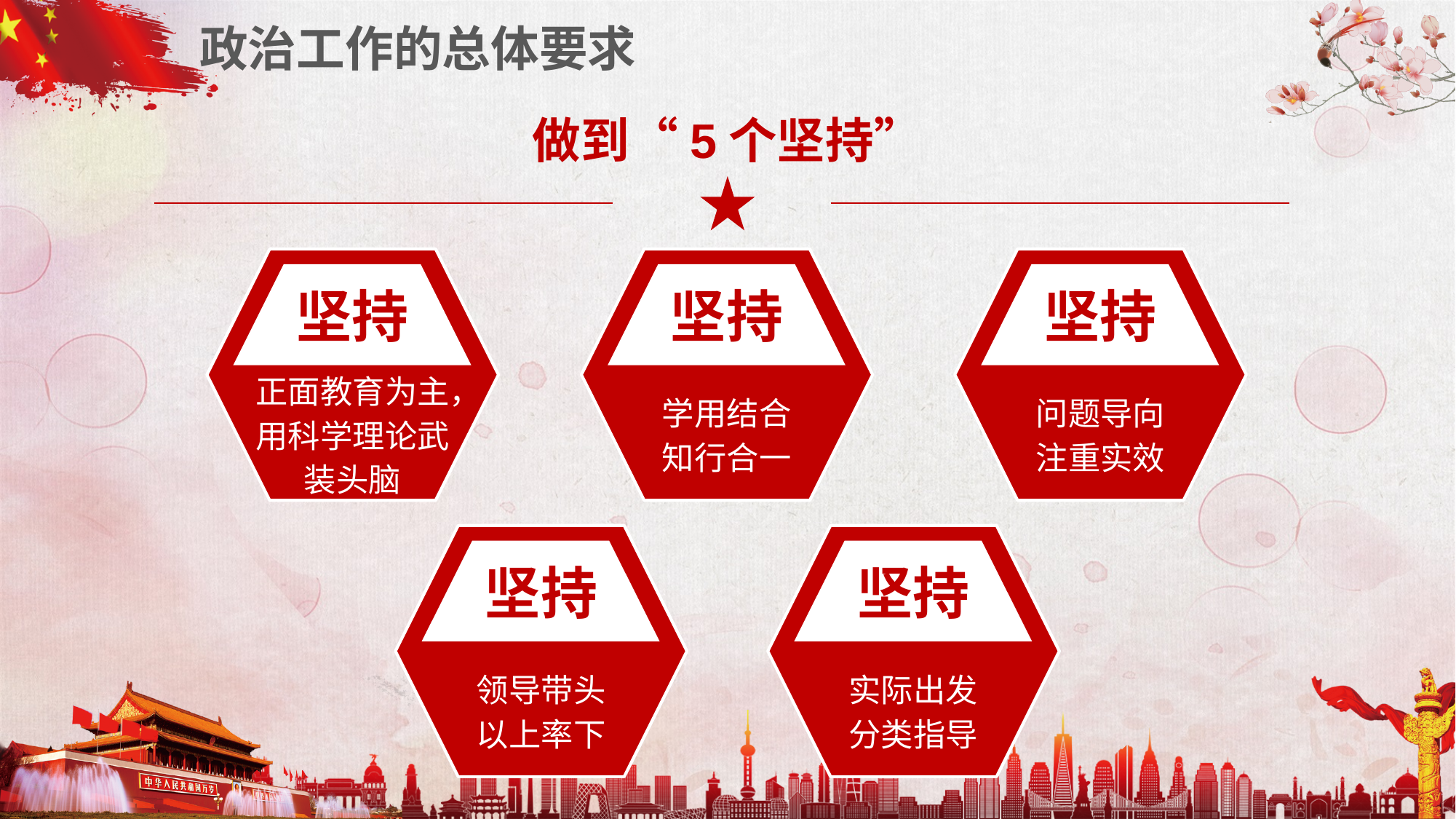

政治工作的总体要求
做到“5个坚持”

正面教育为主，用科学理论武装头脑
坚持
学用结合
知行合一
坚持
问题导向
注重实效
坚持
领导带头
以上率下
坚持
实际出发
分类指导
坚持